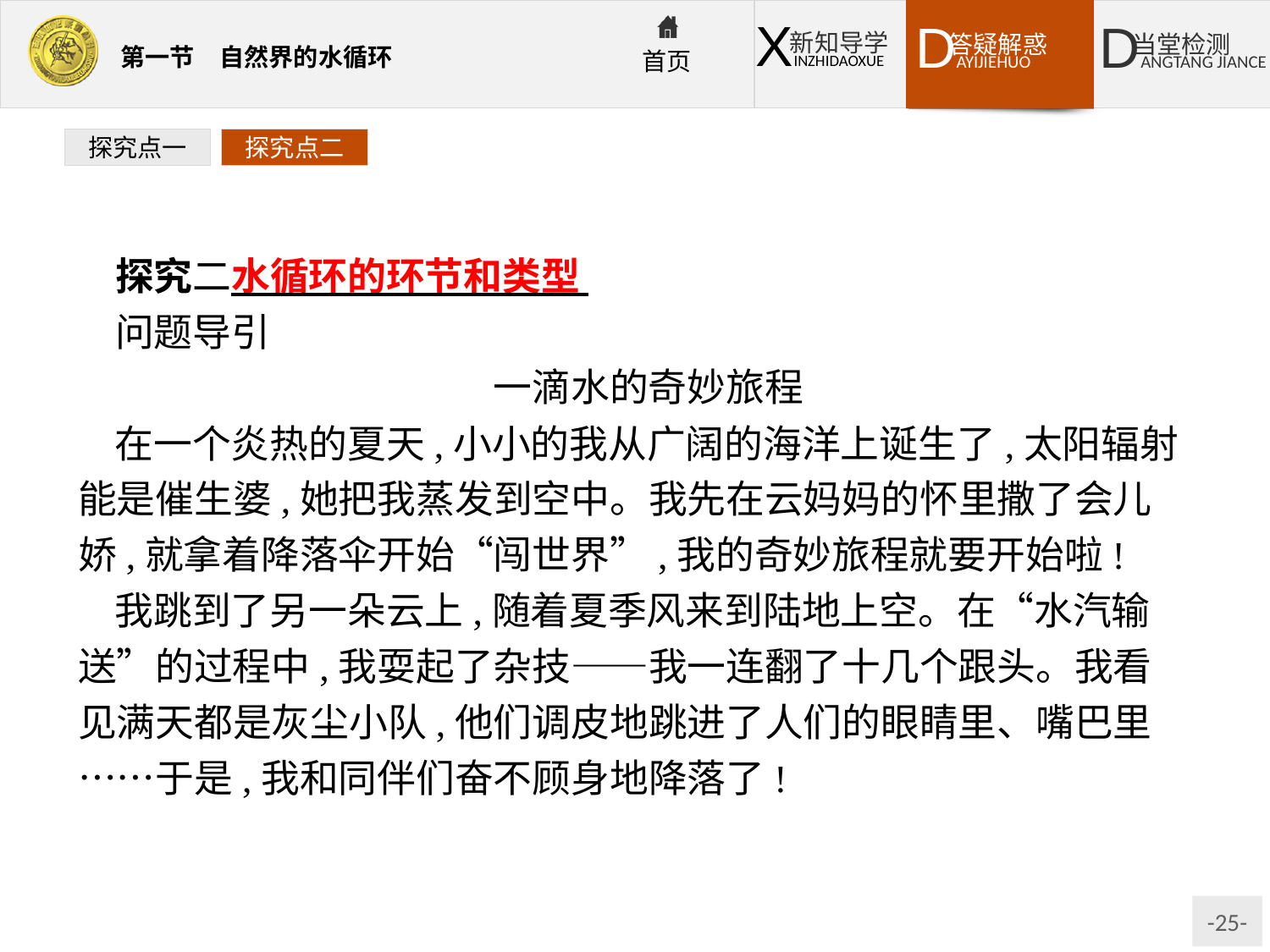

探究点一
探究点二
探究二水循环的环节和类型
问题导引
一滴水的奇妙旅程
在一个炎热的夏天,小小的我从广阔的海洋上诞生了,太阳辐射能是催生婆,她把我蒸发到空中。我先在云妈妈的怀里撒了会儿娇,就拿着降落伞开始“闯世界”,我的奇妙旅程就要开始啦!
我跳到了另一朵云上,随着夏季风来到陆地上空。在“水汽输送”的过程中,我耍起了杂技——我一连翻了十几个跟头。我看见满天都是灰尘小队,他们调皮地跳进了人们的眼睛里、嘴巴里……于是,我和同伴们奋不顾身地降落了!